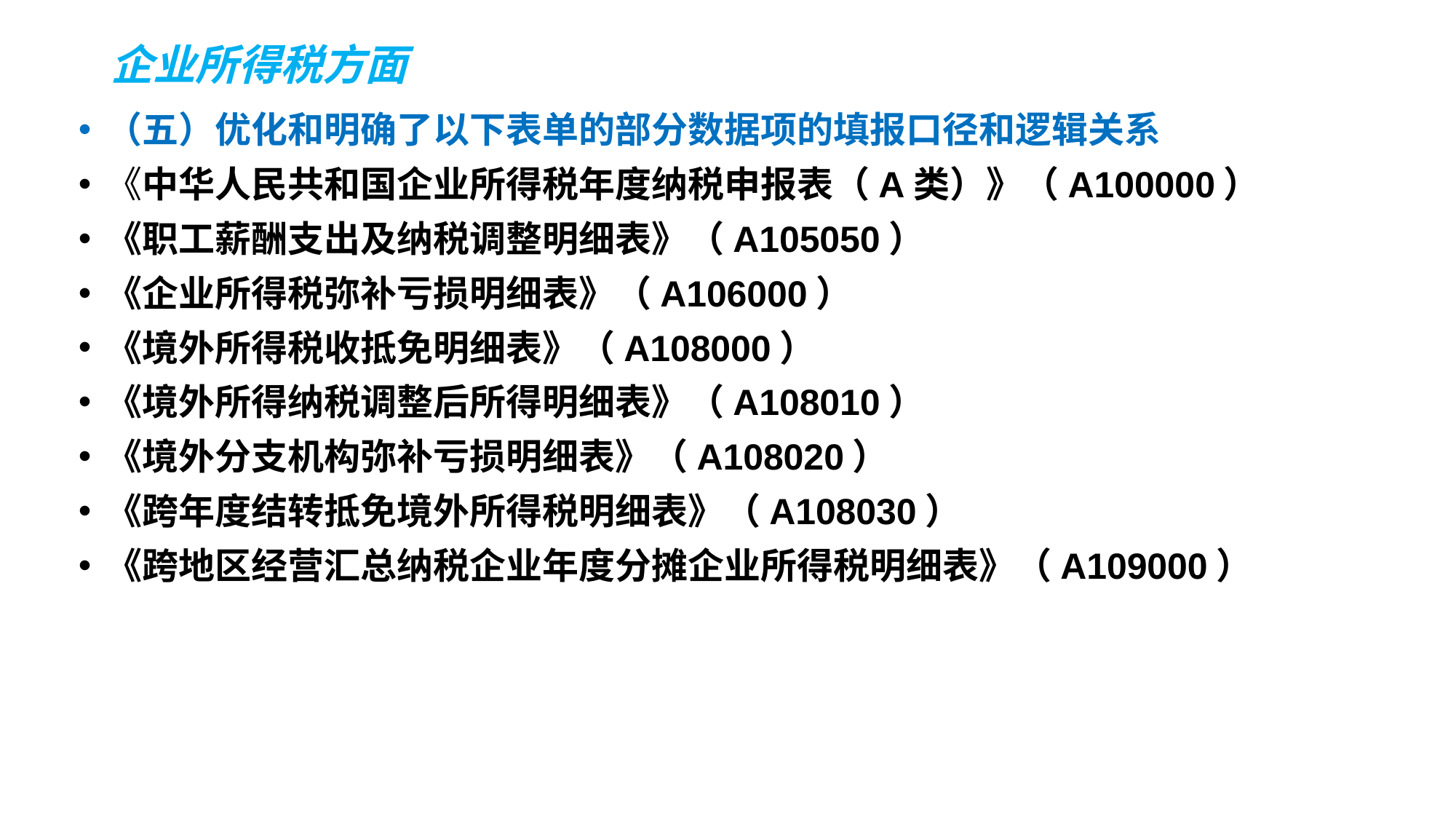

# 企业所得税方面
（五）优化和明确了以下表单的部分数据项的填报口径和逻辑关系
《中华人民共和国企业所得税年度纳税申报表（A类）》（A100000）
《职工薪酬支出及纳税调整明细表》（A105050）
《企业所得税弥补亏损明细表》（A106000）
《境外所得税收抵免明细表》（A108000）
《境外所得纳税调整后所得明细表》（A108010）
《境外分支机构弥补亏损明细表》（A108020）
《跨年度结转抵免境外所得税明细表》（A108030）
《跨地区经营汇总纳税企业年度分摊企业所得税明细表》（A109000）